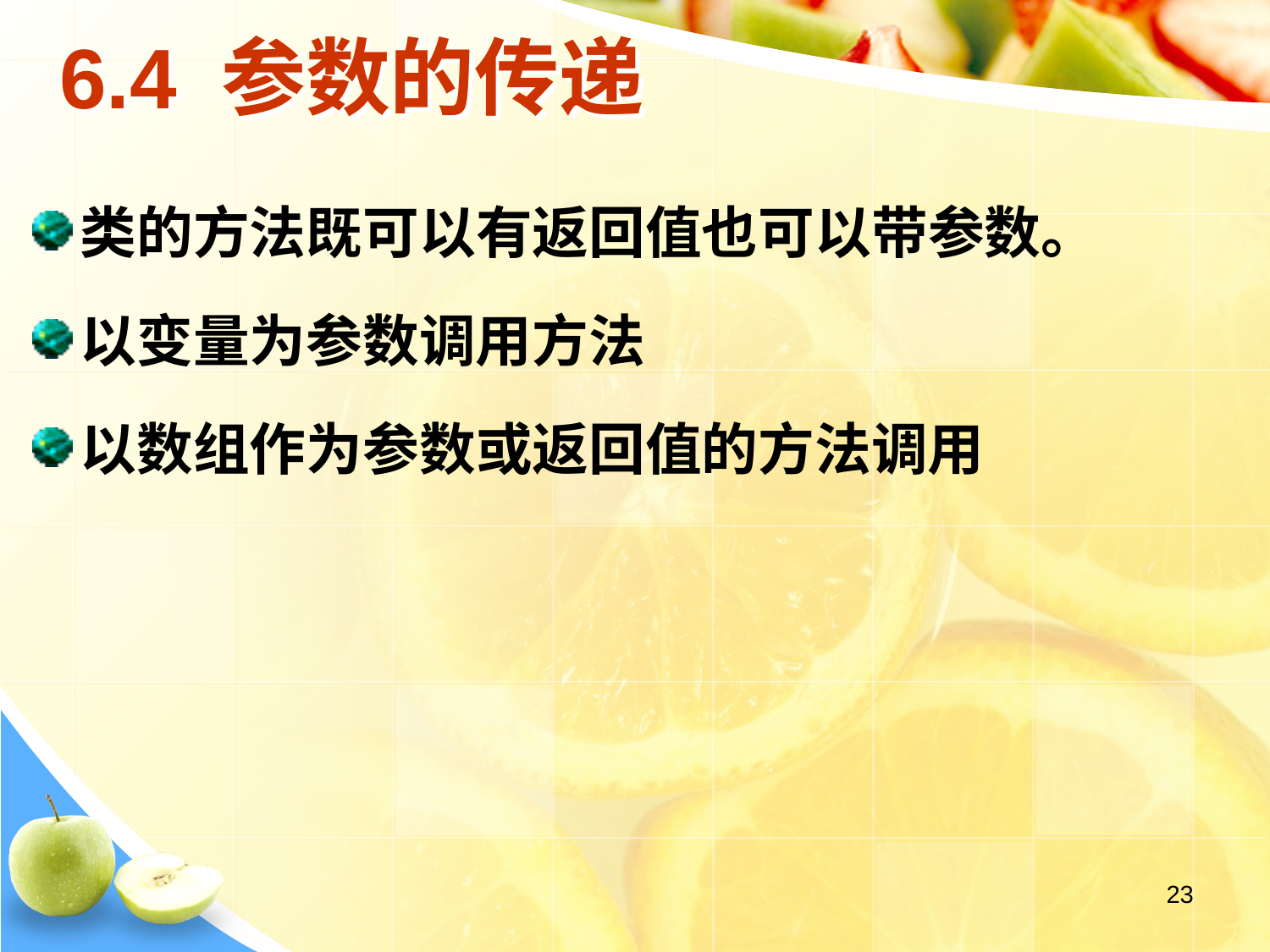

# 6.4 参数的传递

类的方法既可以有返回值也可以带参数。
以变量为参数调用方法
以数组作为参数或返回值的方法调用
23